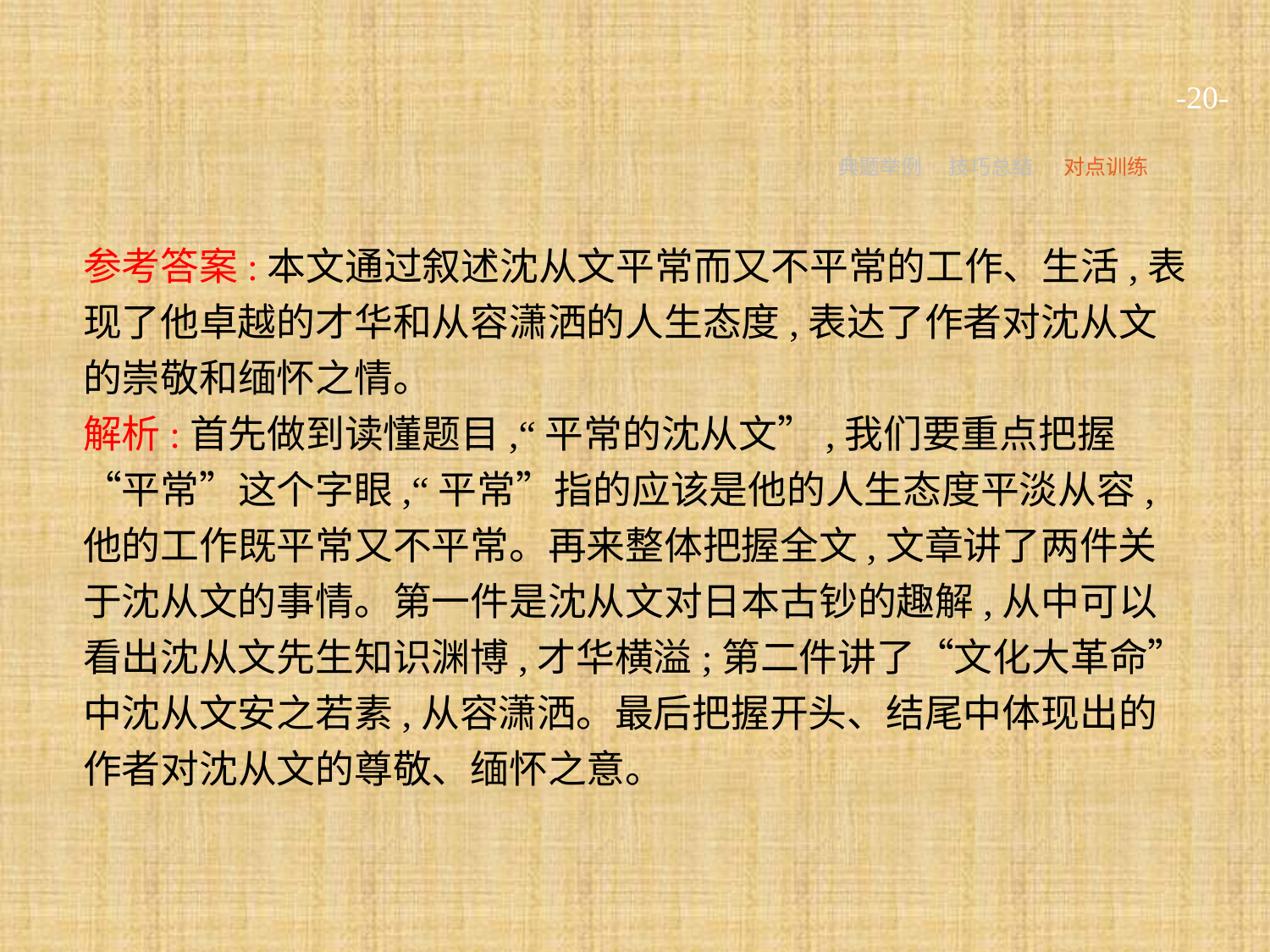

-20-
典题举例
技巧总结
对点训练
参考答案:本文通过叙述沈从文平常而又不平常的工作、生活,表现了他卓越的才华和从容潇洒的人生态度,表达了作者对沈从文的崇敬和缅怀之情。
解析:首先做到读懂题目,“平常的沈从文”,我们要重点把握“平常”这个字眼,“平常”指的应该是他的人生态度平淡从容,他的工作既平常又不平常。再来整体把握全文,文章讲了两件关于沈从文的事情。第一件是沈从文对日本古钞的趣解,从中可以看出沈从文先生知识渊博,才华横溢;第二件讲了“文化大革命”中沈从文安之若素,从容潇洒。最后把握开头、结尾中体现出的作者对沈从文的尊敬、缅怀之意。